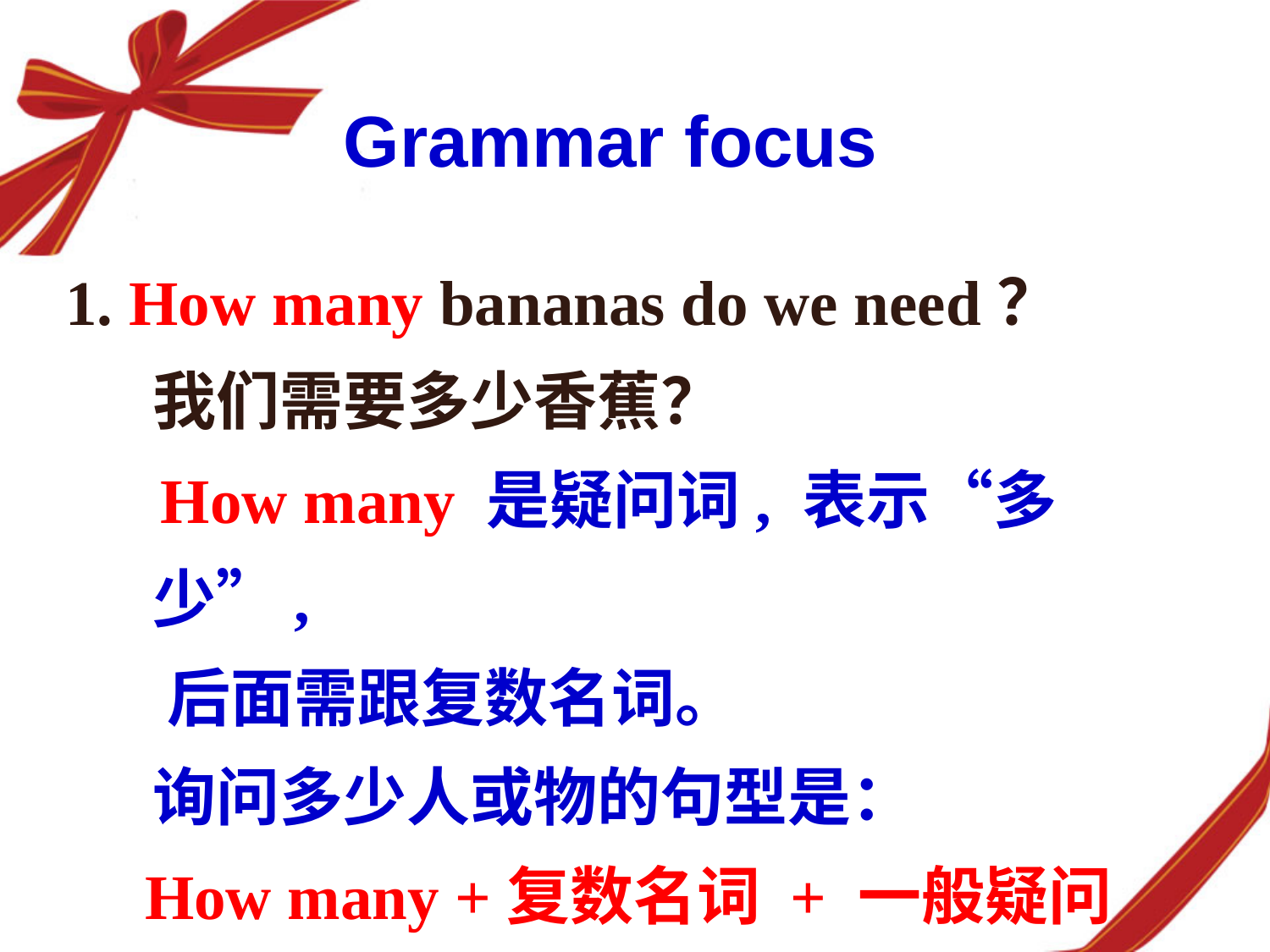

Grammar focus
1. How many bananas do we need？
     我们需要多少香蕉？
      How many 是疑问词, 表示“多少”,
      后面需跟复数名词。
     询问多少人或物的句型是：
     How many +复数名词 + 一般疑问句。